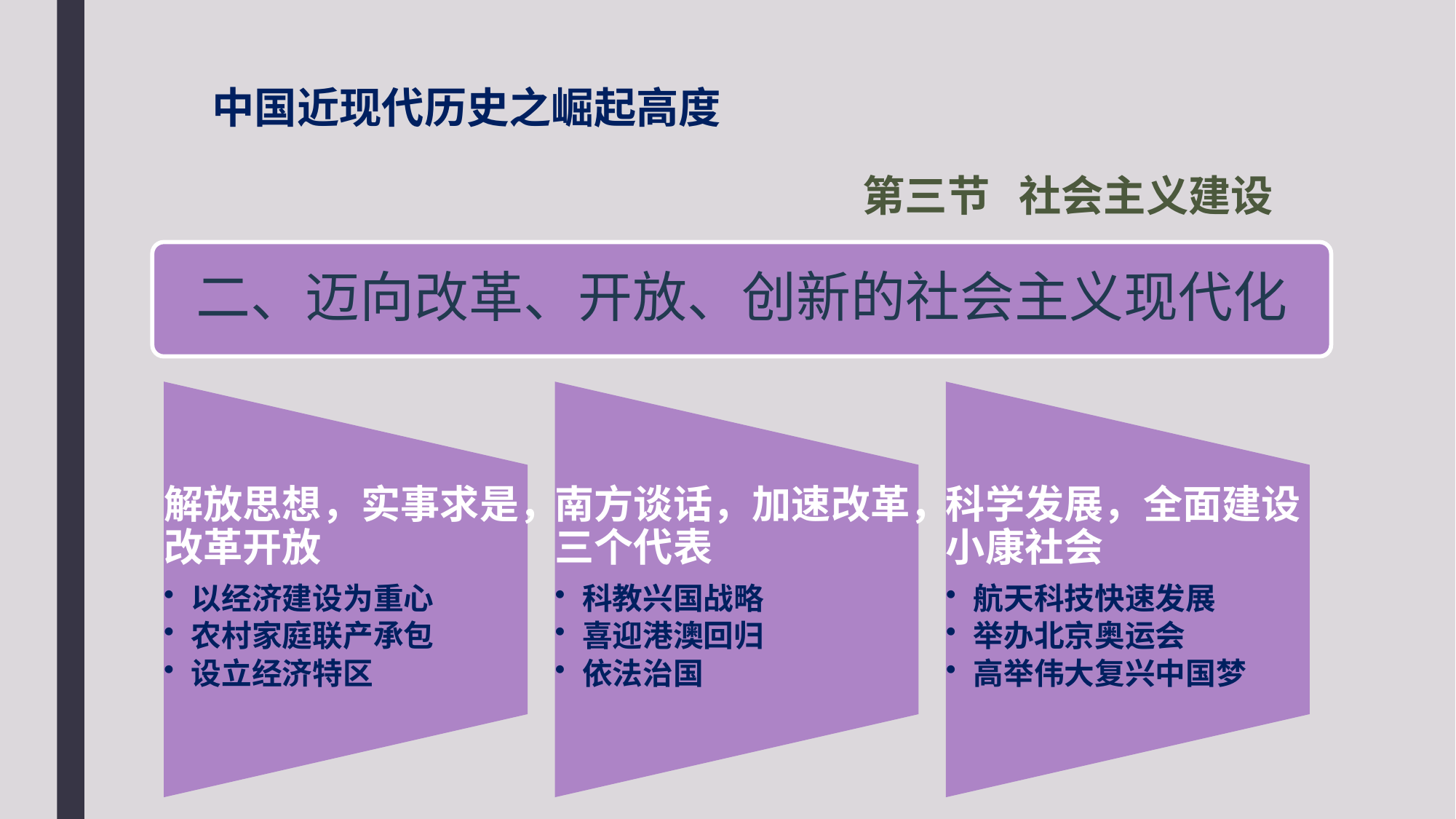

# 中国近现代历史之崛起高度
第三节   社会主义建设

二、迈向改革、开放、创新的社会主义现代化
解放思想，实事求是，改革开放
以经济建设为重心
农村家庭联产承包
设立经济特区
南方谈话，加速改革，三个代表
科教兴国战略
喜迎港澳回归
依法治国
科学发展，全面建设小康社会
航天科技快速发展
举办北京奥运会
高举伟大复兴中国梦